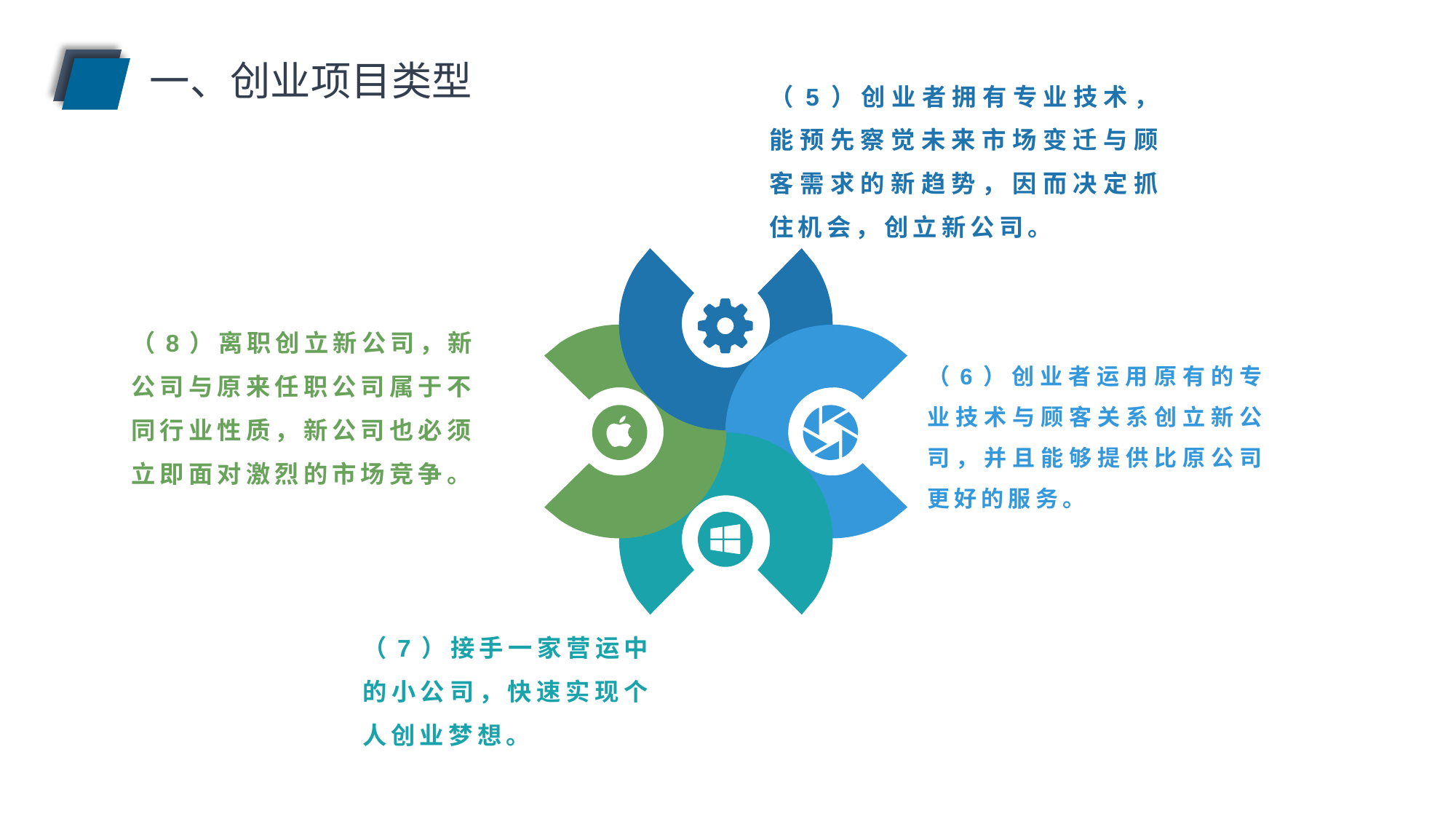

一、创业项目类型
（5）创业者拥有专业技术，能预先察觉未来市场变迁与顾客需求的新趋势，因而决定抓住机会，创立新公司。

（8）离职创立新公司，新公司与原来任职公司属于不同行业性质，新公司也必须立即面对激烈的市场竞争。

（6）创业者运用原有的专业技术与顾客关系创立新公司，并且能够提供比原公司更好的服务。

（7）接手一家营运中的小公司，快速实现个人创业梦想。